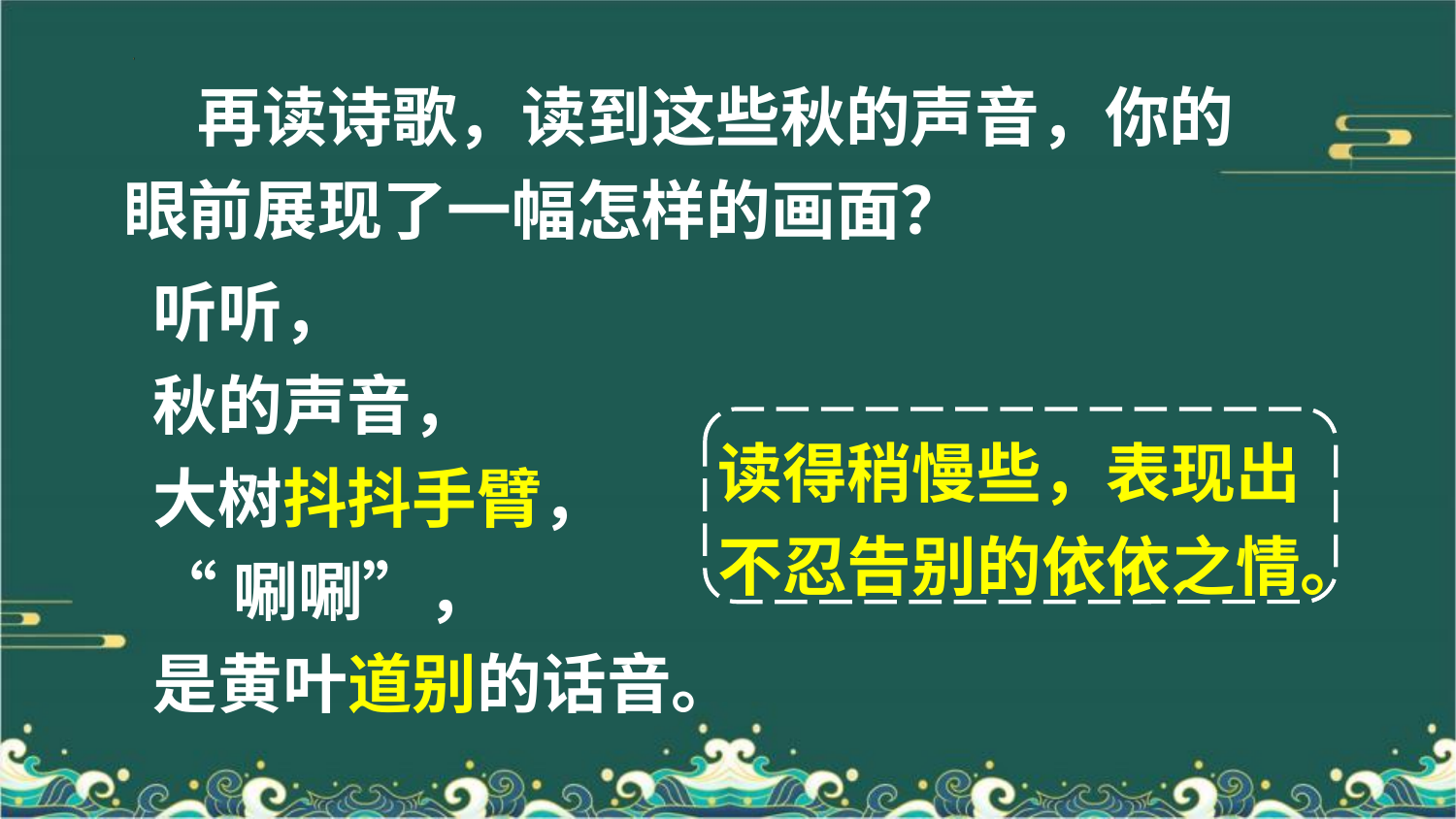

再读诗歌，读到这些秋的声音，你的眼前展现了一幅怎样的画面？
听听，
秋的声音，
大树抖抖手臂，
“唰唰”，
是黄叶道别的话音。

读得稍慢些，表现出不忍告别的依依之情。